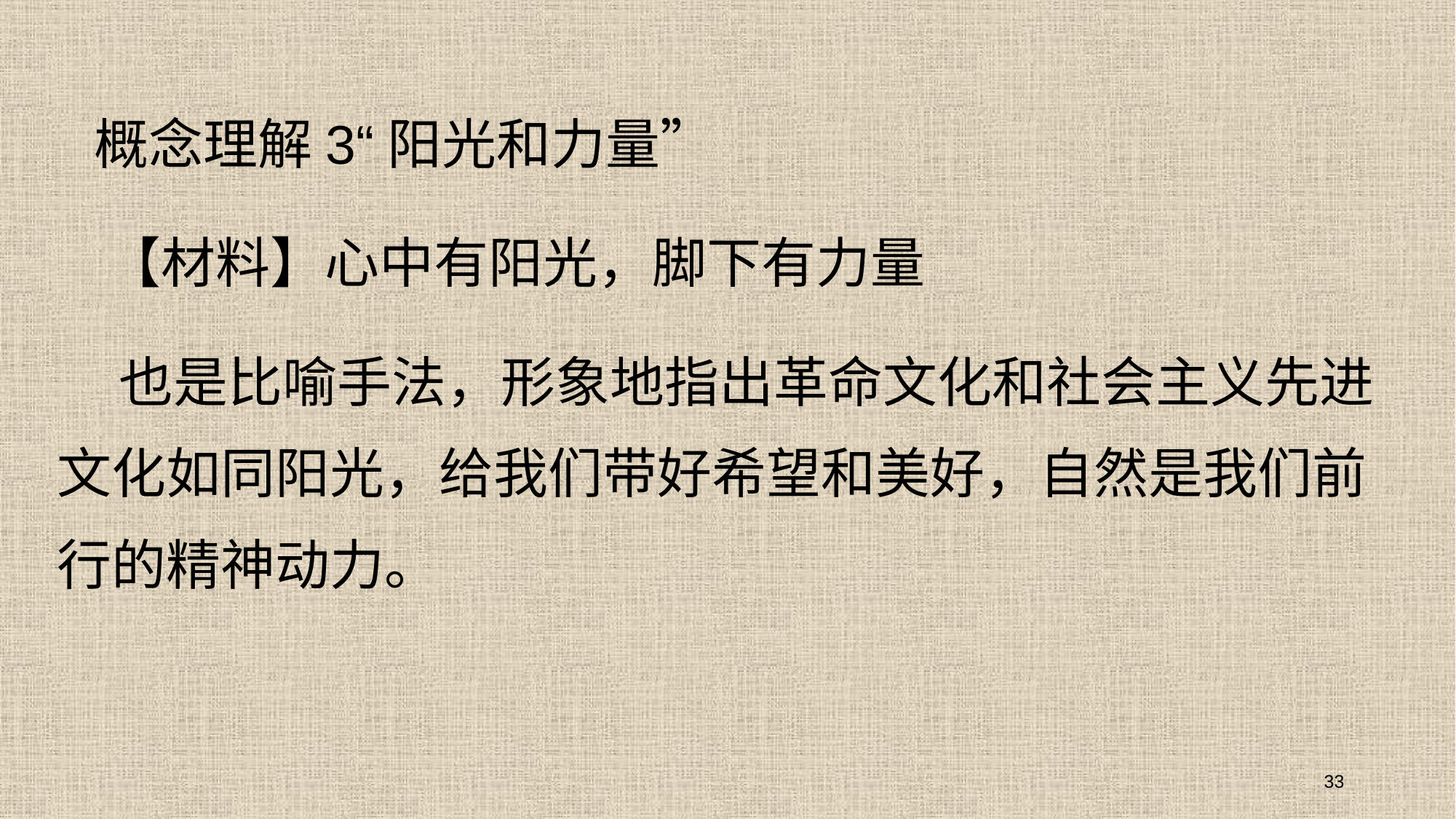

概念理解3“阳光和力量”
   【材料】心中有阳光，脚下有力量
    也是比喻手法，形象地指出革命文化和社会主义先进文化如同阳光，给我们带好希望和美好，自然是我们前行的精神动力。
33